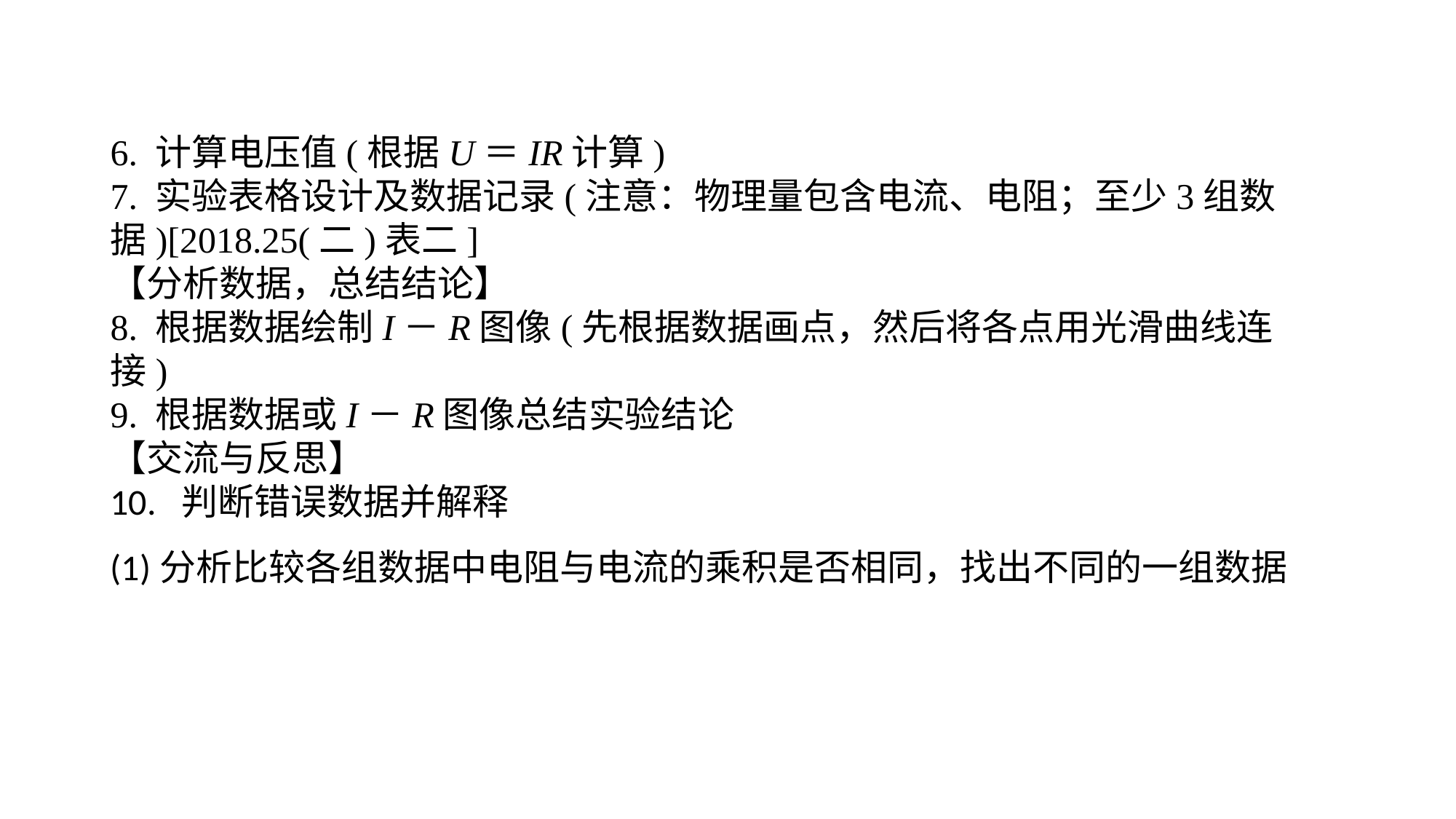

6. 计算电压值(根据U＝IR计算)7. 实验表格设计及数据记录(注意：物理量包含电流、电阻；至少3组数据)[2018.25(二)表二]【分析数据，总结结论】8. 根据数据绘制I－R图像(先根据数据画点，然后将各点用光滑曲线连接)9. 根据数据或I－R图像总结实验结论【交流与反思】10.  判断错误数据并解释(1)分析比较各组数据中电阻与电流的乘积是否相同，找出不同的一组数据